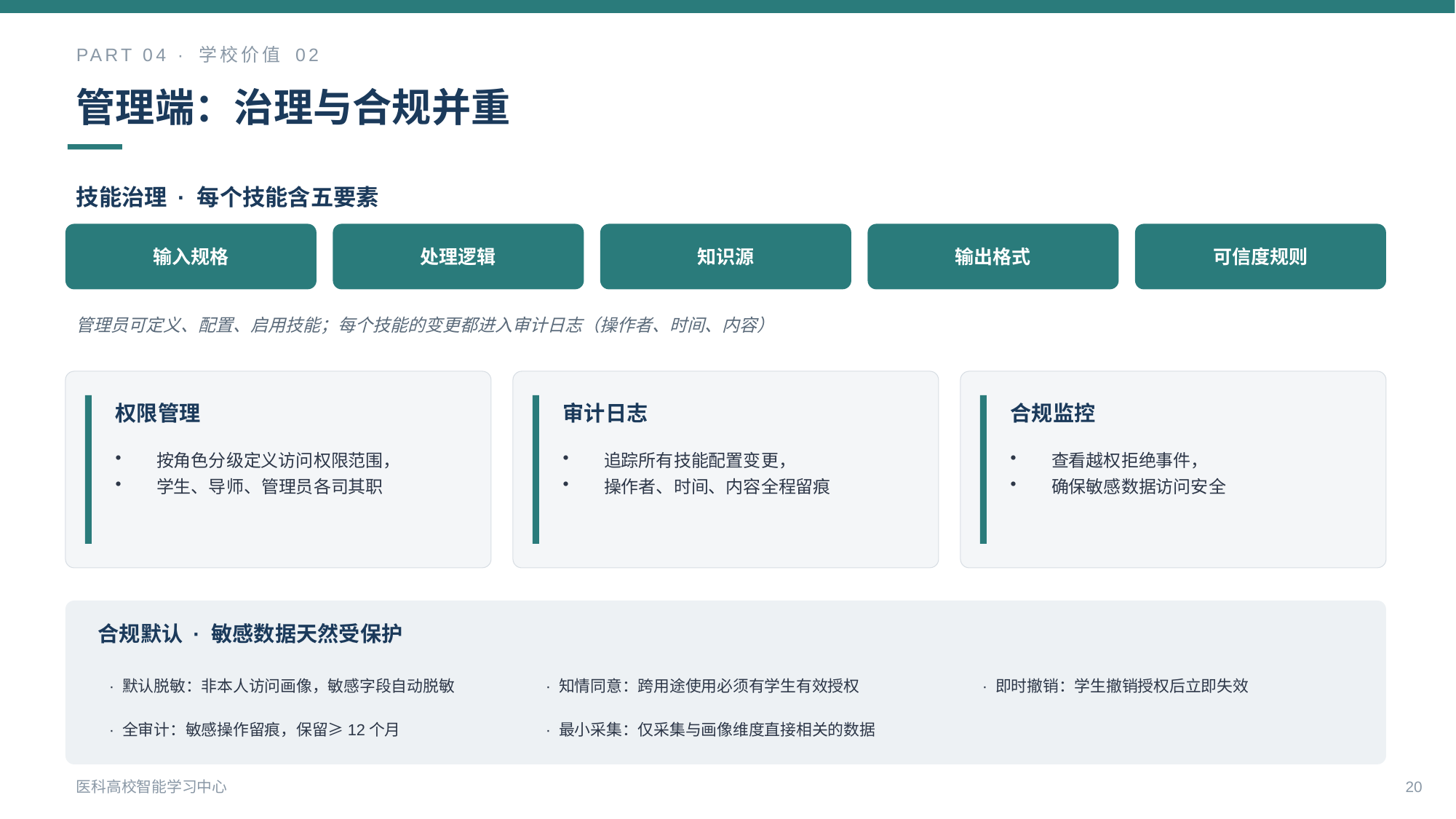

PART 04 · 学校价值 02
管理端：治理与合规并重

技能治理 · 每个技能含五要素

输入规格
处理逻辑
知识源
输出格式
可信度规则
管理员可定义、配置、启用技能；每个技能的变更都进入审计日志（操作者、时间、内容）

权限管理
审计日志
合规监控

按角色分级定义访问权限范围，
学生、导师、管理员各司其职
追踪所有技能配置变更，
操作者、时间、内容全程留痕
查看越权拒绝事件，
确保敏感数据访问安全

合规默认 · 敏感数据天然受保护
· 默认脱敏：非本人访问画像，敏感字段自动脱敏
· 知情同意：跨用途使用必须有学生有效授权
· 即时撤销：学生撤销授权后立即失效
· 全审计：敏感操作留痕，保留≥12个月
· 最小采集：仅采集与画像维度直接相关的数据
医科高校智能学习中心
20